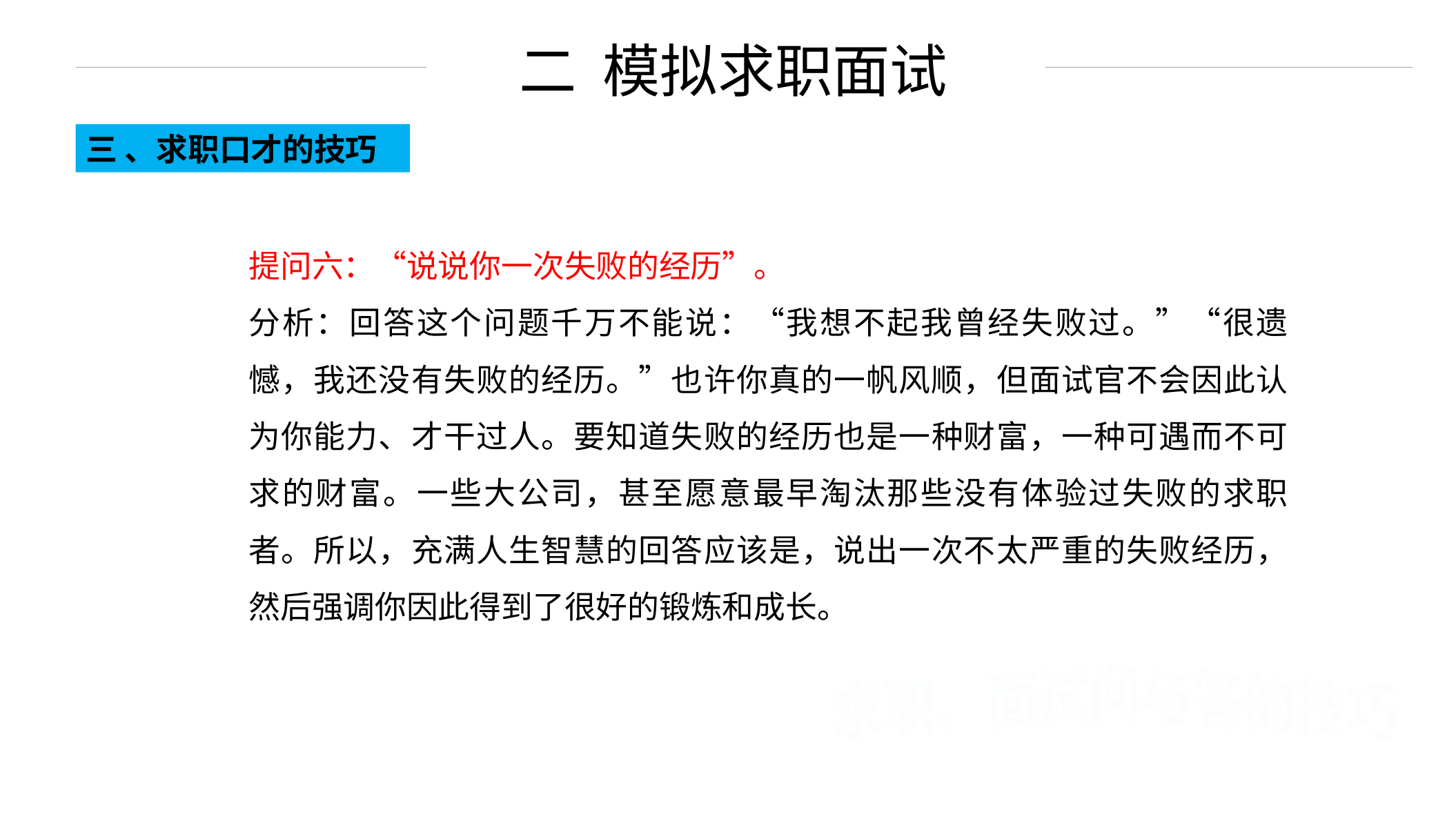

二  模拟求职面试
三 、求职口才的技巧
提问六：“说说你一次失败的经历”。
分析：回答这个问题千万不能说：“我想不起我曾经失败过。”“很遗憾，我还没有失败的经历。”也许你真的一帆风顺，但面试官不会因此认为你能力、才干过人。要知道失败的经历也是一种财富，一种可遇而不可求的财富。一些大公司，甚至愿意最早淘汰那些没有体验过失败的求职者。所以，充满人生智慧的回答应该是，说出一次不太严重的失败经历，然后强调你因此得到了很好的锻炼和成长。
求职、面试问与答的技巧